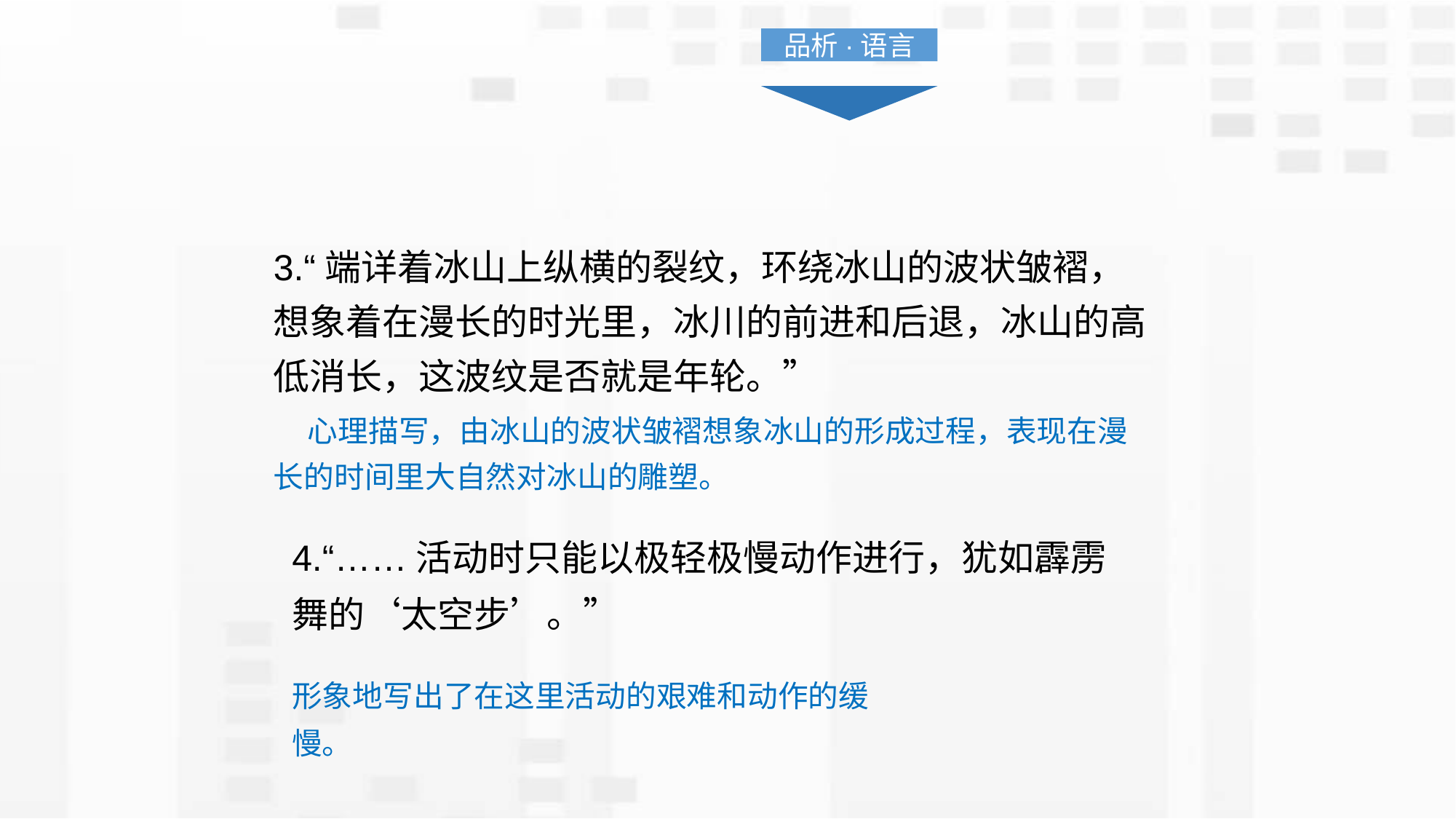

品析·语言

3.“端详着冰山上纵横的裂纹，环绕冰山的波状皱褶，想象着在漫长的时光里，冰川的前进和后退，冰山的高低消长，这波纹是否就是年轮。”
    心理描写，由冰山的波状皱褶想象冰山的形成过程，表现在漫长的时间里大自然对冰山的雕塑。
4.“……活动时只能以极轻极慢动作进行，犹如霹雳舞的‘太空步’。”
形象地写出了在这里活动的艰难和动作的缓慢。